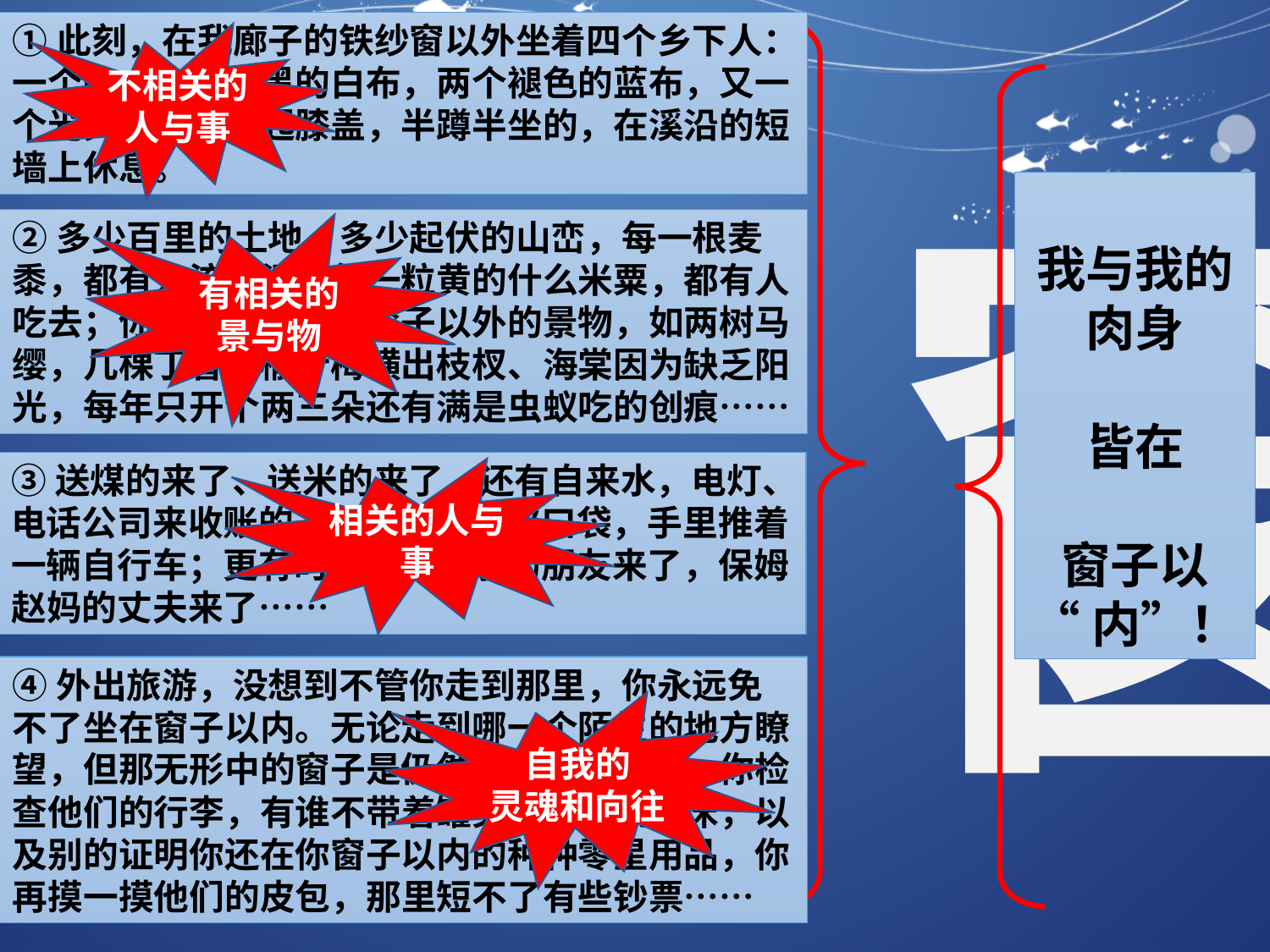

①此刻，在我廊子的铁纱窗以外坐着四个乡下人：一个头上包着黯黑的白布，两个褪色的蓝布，又一个光头。他们支起膝盖，半蹲半坐的，在溪沿的短墙上休息。

不相关的人与事

窗

我与我的肉身

皆在

窗子以
“内”！
②多少百里的土地，多少起伏的山峦，每一根麦黍，都有人流过汗；每一粒黄的什么米粟，都有人吃去；你坐在书房里，窗子以外的景物，如两树马缨，几棵丁香；榆叶梅横出枝杈、海棠因为缺乏阳光，每年只开个两三朵还有满是虫蚁吃的创痕……
有相关的
景与物
③送煤的来了、送米的来了，还有自来水，电灯、电话公司来收账的，胸口斜挂着皮口袋，手里推着一辆自行车；更有时候家里厨子的朋友来了，保姆赵妈的丈夫来了……
相关的人与事
④外出旅游，没想到不管你走到那里，你永远免不了坐在窗子以内。无论走到哪一个陌生的地方瞭望，但那无形中的窗子是仍然存在的。不信，你检查他们的行李，有谁不带着罐头食品，帆布床，以及别的证明你还在你窗子以内的种种零星用品，你再摸一摸他们的皮包，那里短不了有些钞票……
自我的
灵魂和向往